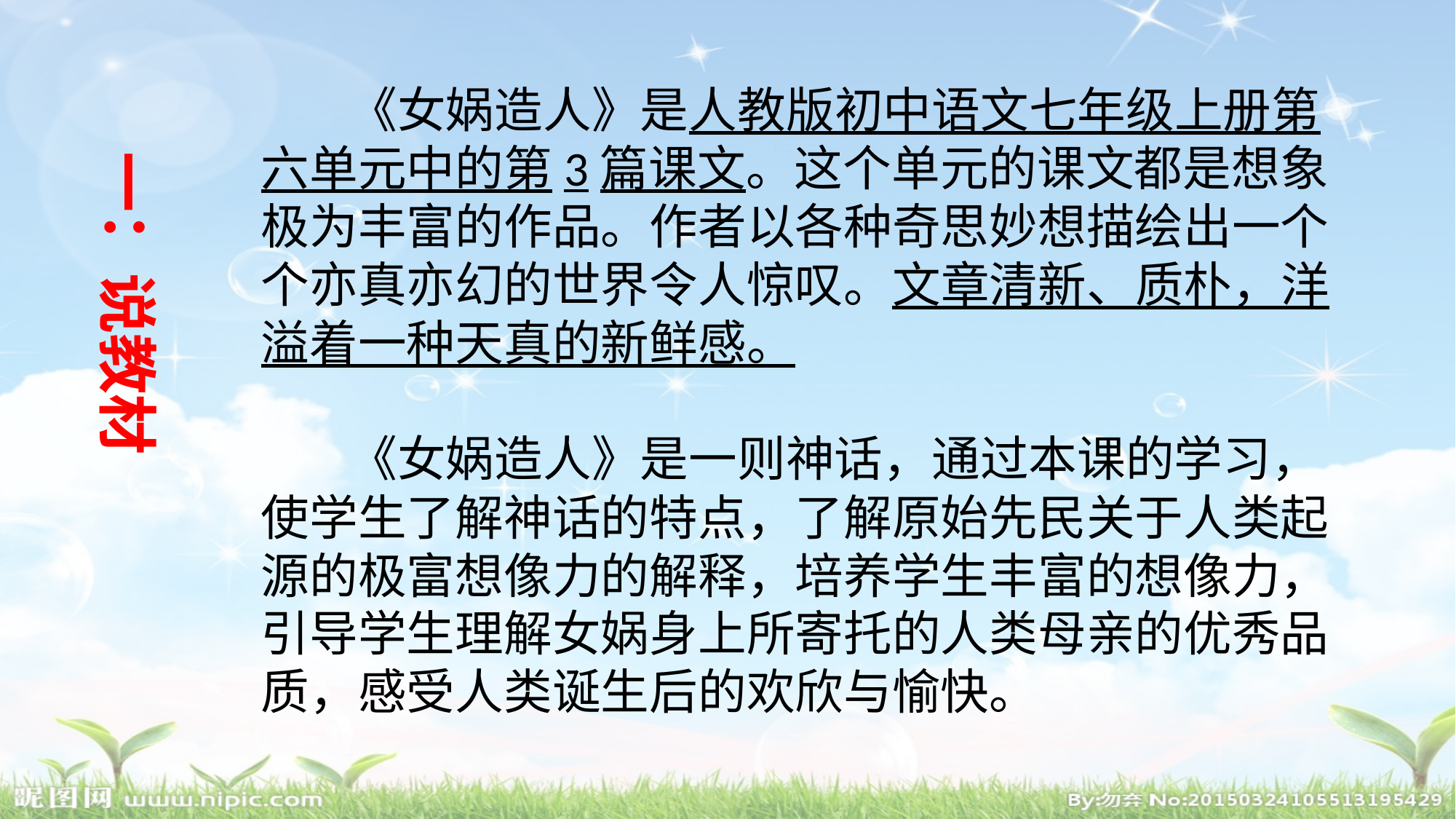

《女娲造人》是人教版初中语文七年级上册第六单元中的第3篇课文。这个单元的课文都是想象极为丰富的作品。作者以各种奇思妙想描绘出一个个亦真亦幻的世界令人惊叹。文章清新、质朴，洋溢着一种天真的新鲜感。

       《女娲造人》是一则神话，通过本课的学习，使学生了解神话的特点，了解原始先民关于人类起源的极富想像力的解释，培养学生丰富的想像力，引导学生理解女娲身上所寄托的人类母亲的优秀品质，感受人类诞生后的欢欣与愉快。
一：说教材